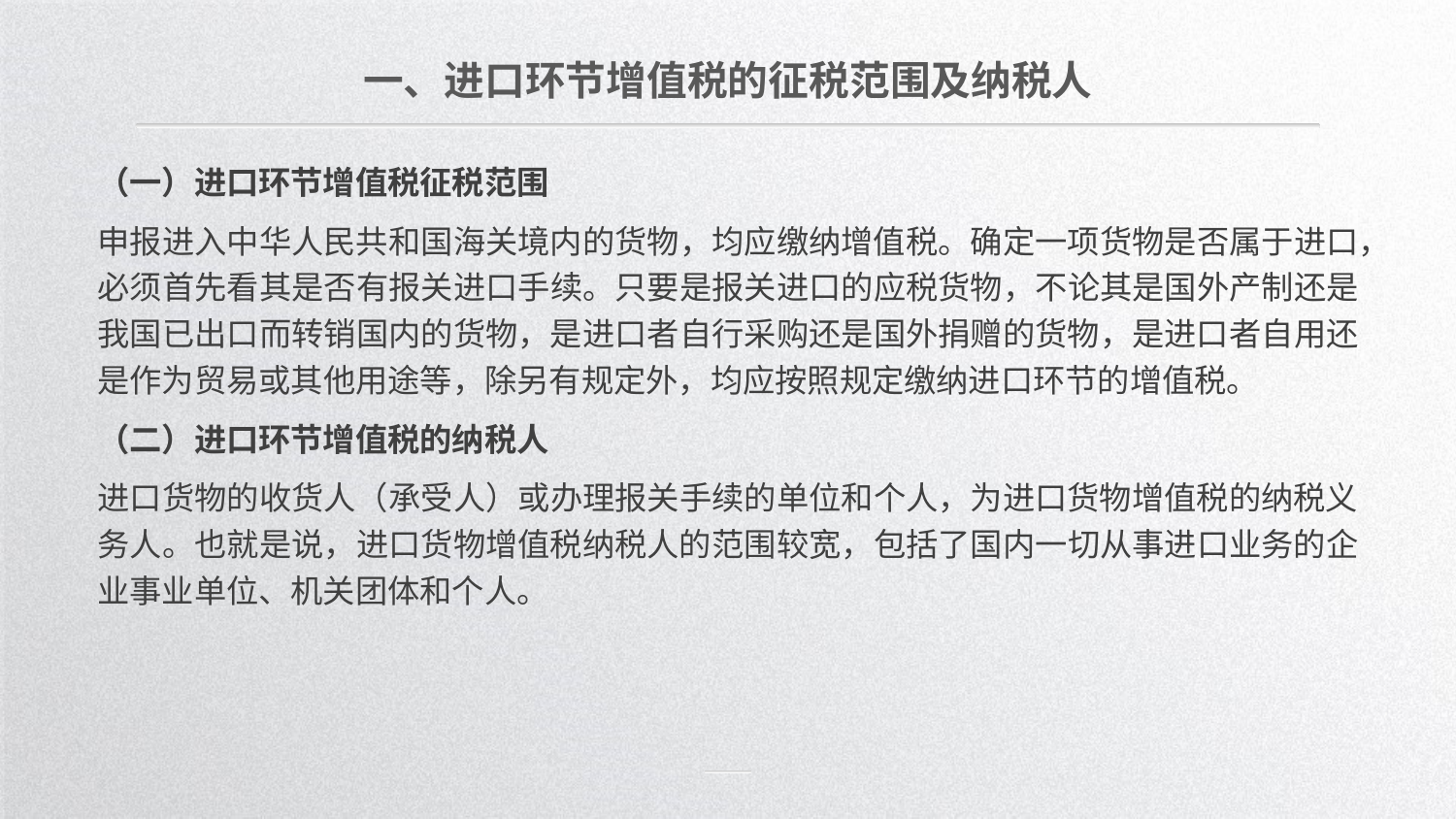

一、进口环节增值税的征税范围及纳税人
（一）进口环节增值税征税范围
申报进入中华人民共和国海关境内的货物，均应缴纳增值税。确定一项货物是否属于进口，必须首先看其是否有报关进口手续。只要是报关进口的应税货物，不论其是国外产制还是我国已出口而转销国内的货物，是进口者自行采购还是国外捐赠的货物，是进口者自用还是作为贸易或其他用途等，除另有规定外，均应按照规定缴纳进口环节的增值税。
（二）进口环节增值税的纳税人
进口货物的收货人（承受人）或办理报关手续的单位和个人，为进口货物增值税的纳税义务人。也就是说，进口货物增值税纳税人的范围较宽，包括了国内一切从事进口业务的企业事业单位、机关团体和个人。